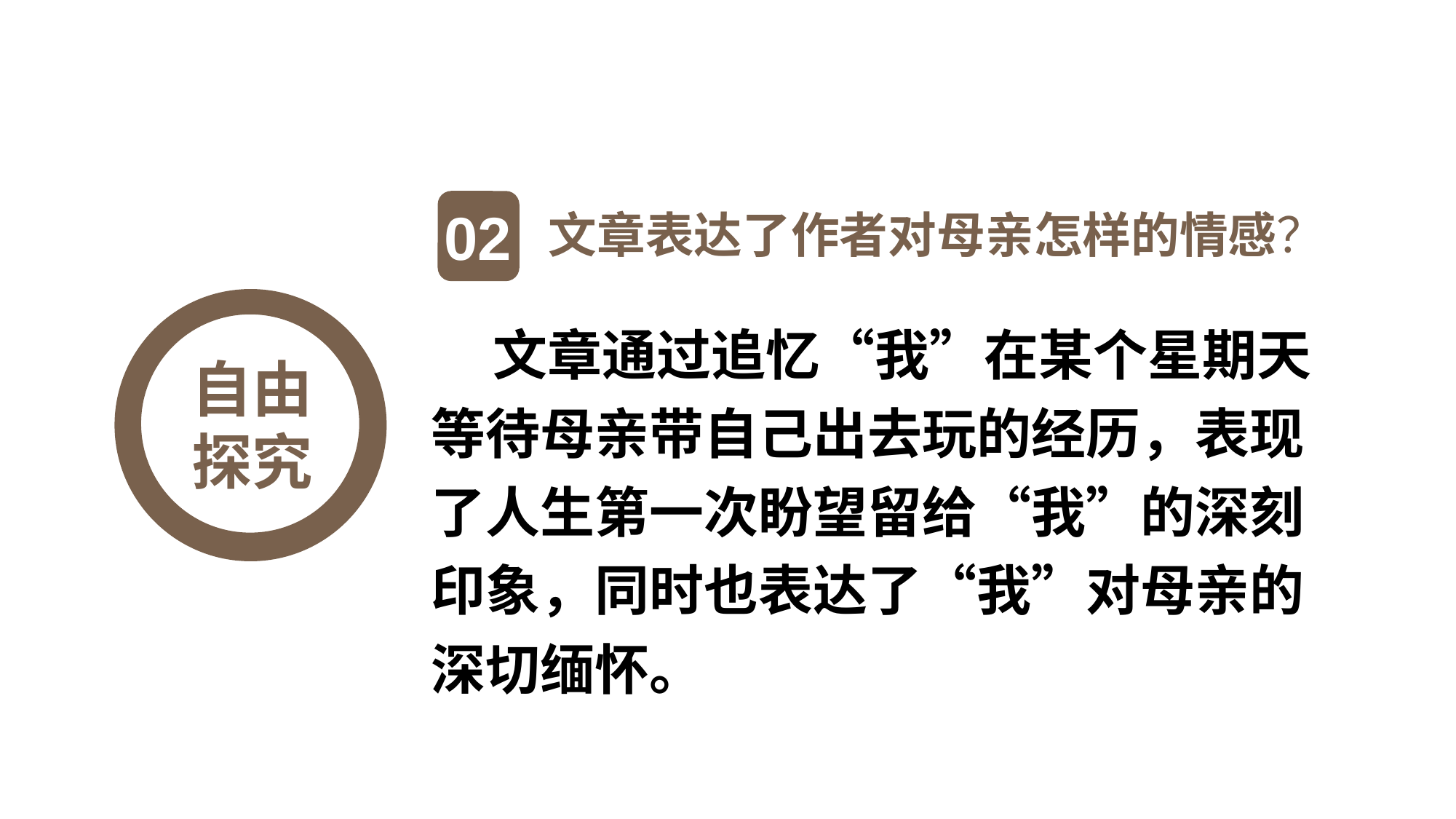

02
文章表达了作者对母亲怎样的情感？

    文章通过追忆“我”在某个星期天等待母亲带自己出去玩的经历，表现了人生第一次盼望留给“我”的深刻印象，同时也表达了“我”对母亲的深切缅怀。
自由探究